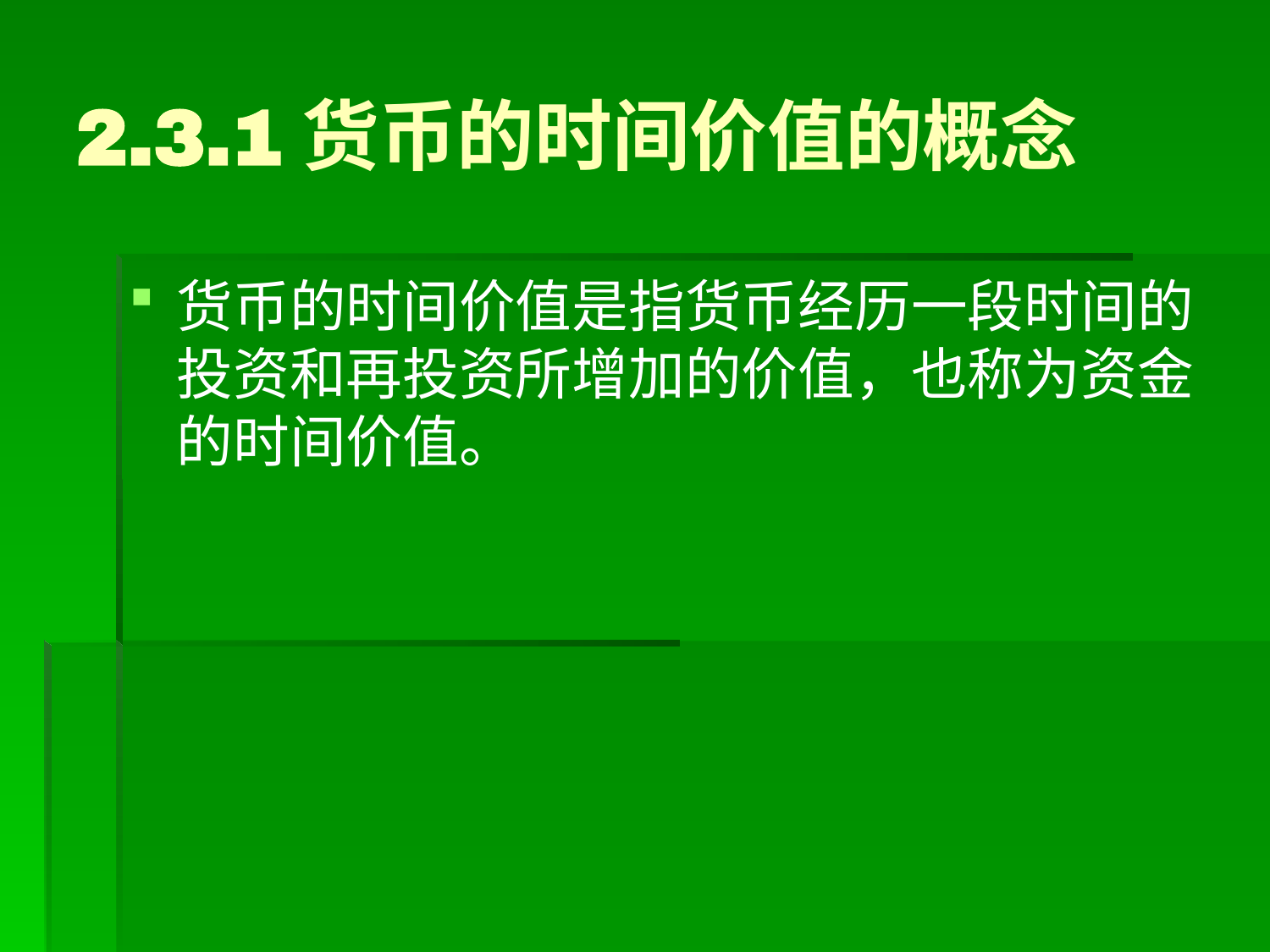

# 2.3.1货币的时间价值的概念
货币的时间价值是指货币经历一段时间的投资和再投资所增加的价值，也称为资金的时间价值。